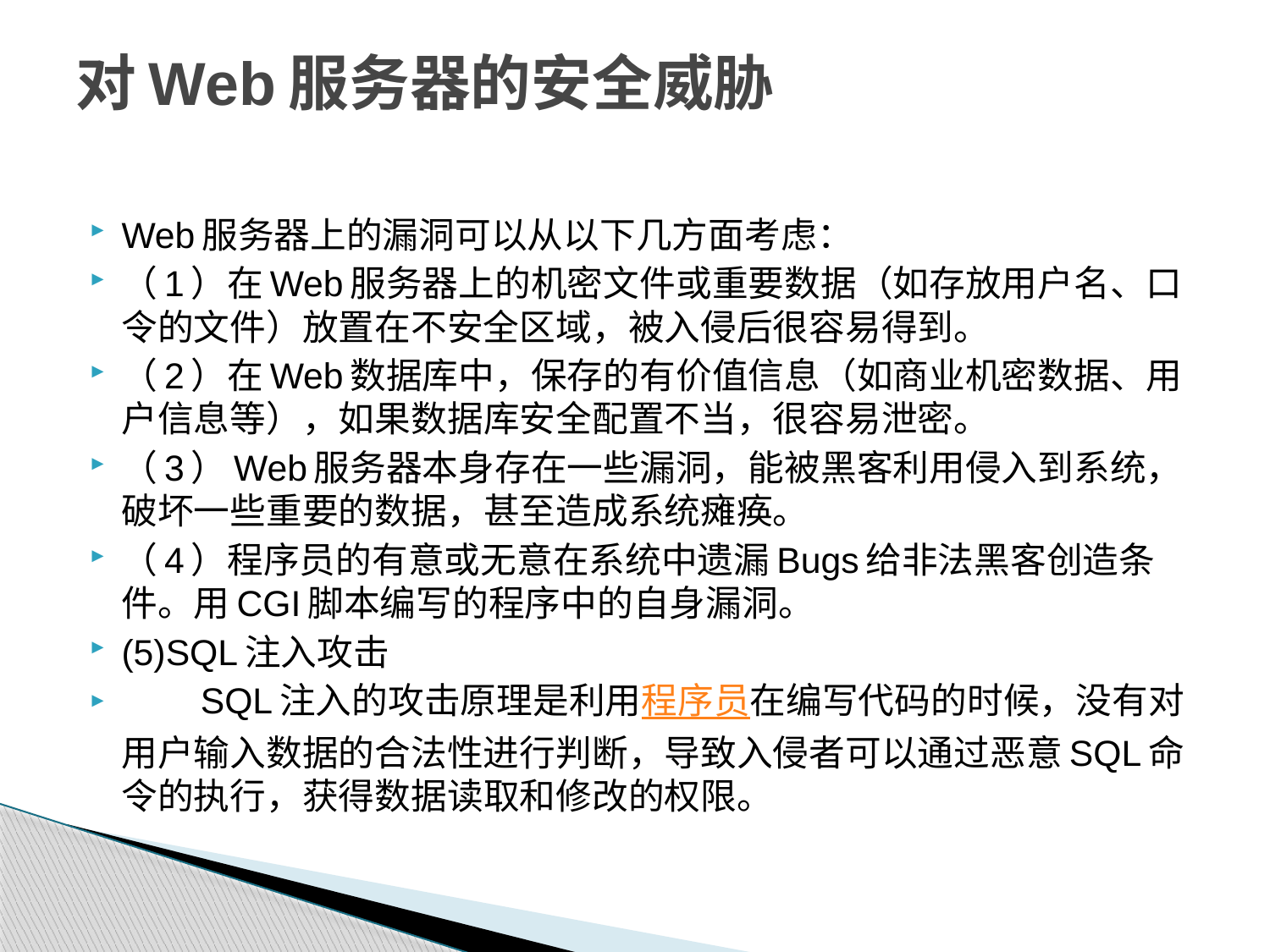

# 对Web服务器的安全威胁
Web服务器上的漏洞可以从以下几方面考虑：
（1）在Web服务器上的机密文件或重要数据（如存放用户名、口令的文件）放置在不安全区域，被入侵后很容易得到。
（2）在Web数据库中，保存的有价值信息（如商业机密数据、用户信息等），如果数据库安全配置不当，很容易泄密。
（3）Web服务器本身存在一些漏洞，能被黑客利用侵入到系统，破坏一些重要的数据，甚至造成系统瘫痪。
（4）程序员的有意或无意在系统中遗漏Bugs给非法黑客创造条件。用CGI脚本编写的程序中的自身漏洞。
(5)SQL注入攻击
　　SQL注入的攻击原理是利用程序员在编写代码的时候，没有对用户输入数据的合法性进行判断，导致入侵者可以通过恶意SQL命令的执行，获得数据读取和修改的权限。